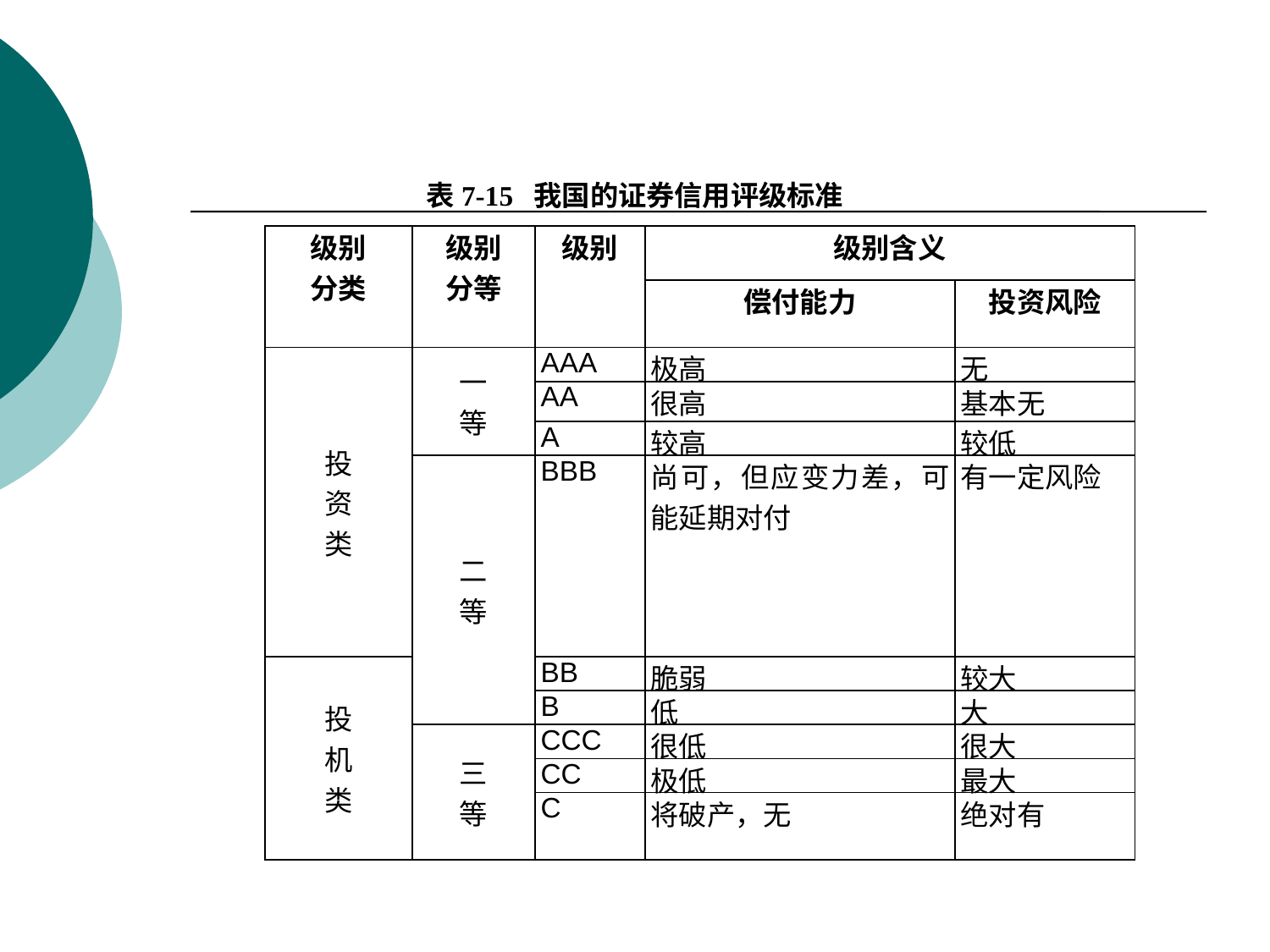

表7-15  我国的证券信用评级标准
| 级别 分类 | 级别 分等 | 级别 | 级别含义 |  |
| --- | --- | --- | --- | --- |
|  |  |  | 偿付能力 | 投资风险 |
| 投 资 类 | 一 等 | AAA | 极高 | 无 |
|  |  | AA | 很高 | 基本无 |
|  |  | A | 较高 | 较低 |
|  | 二 等 | BBB | 尚可，但应变力差，可能延期对付 | 有一定风险 |
| 投 机 类 |  | BB | 脆弱 | 较大 |
|  |  | B | 低 | 大 |
|  | 三 等 | CCC | 很低 | 很大 |
|  |  | CC | 极低 | 最大 |
|  |  | C | 将破产，无 | 绝对有 |